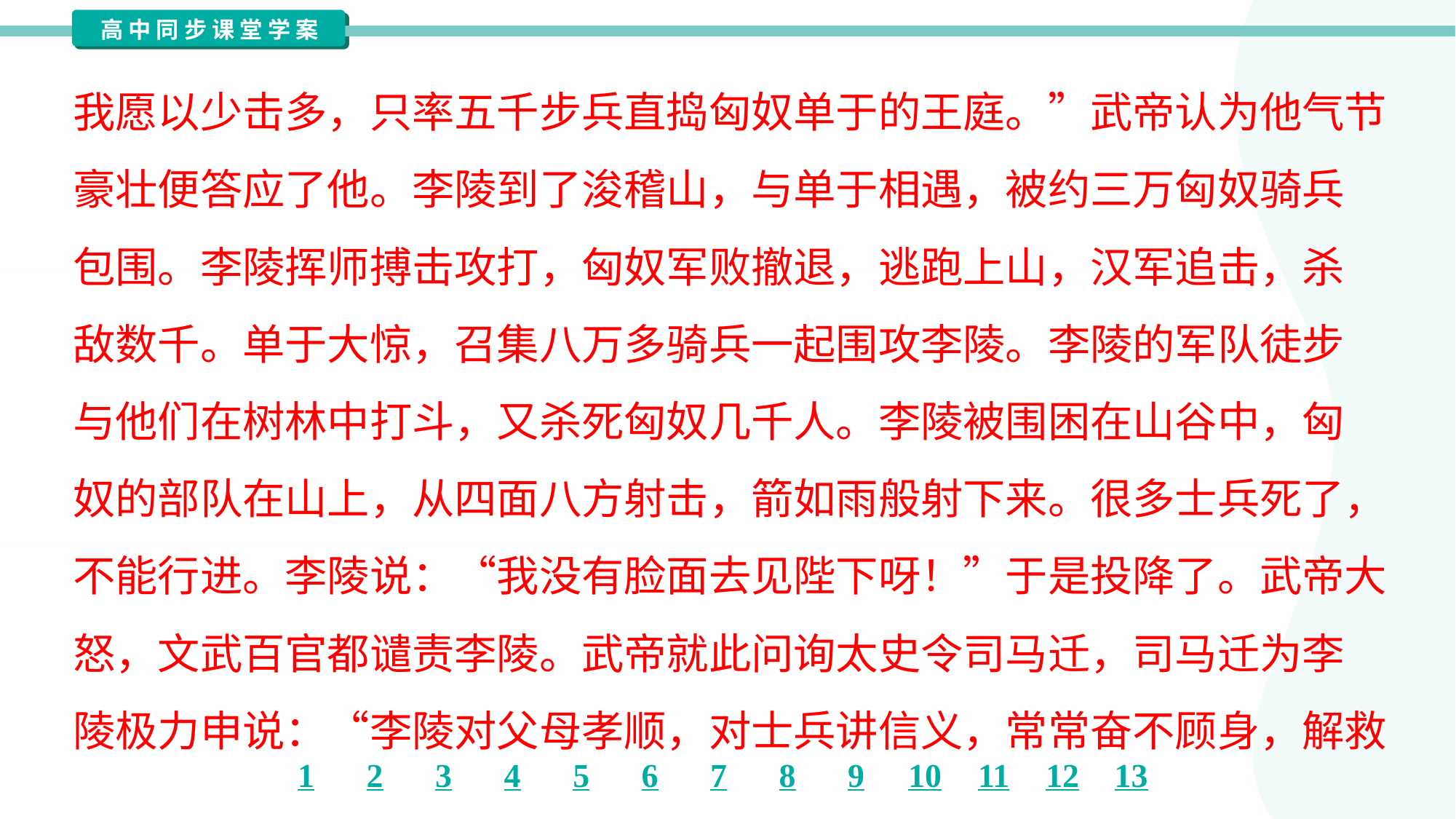

我愿以少击多，只率五千步兵直捣匈奴单于的王庭。”武帝认为他气节
豪壮便答应了他。李陵到了浚稽山，与单于相遇，被约三万匈奴骑兵
包围。李陵挥师搏击攻打，匈奴军败撤退，逃跑上山，汉军追击，杀
敌数千。单于大惊，召集八万多骑兵一起围攻李陵。李陵的军队徒步
与他们在树林中打斗，又杀死匈奴几千人。李陵被围困在山谷中，匈
奴的部队在山上，从四面八方射击，箭如雨般射下来。很多士兵死了，
不能行进。李陵说：“我没有脸面去见陛下呀！”于是投降了。武帝大
怒，文武百官都谴责李陵。武帝就此问询太史令司马迁，司马迁为李
陵极力申说：“李陵对父母孝顺，对士兵讲信义，常常奋不顾身，解救